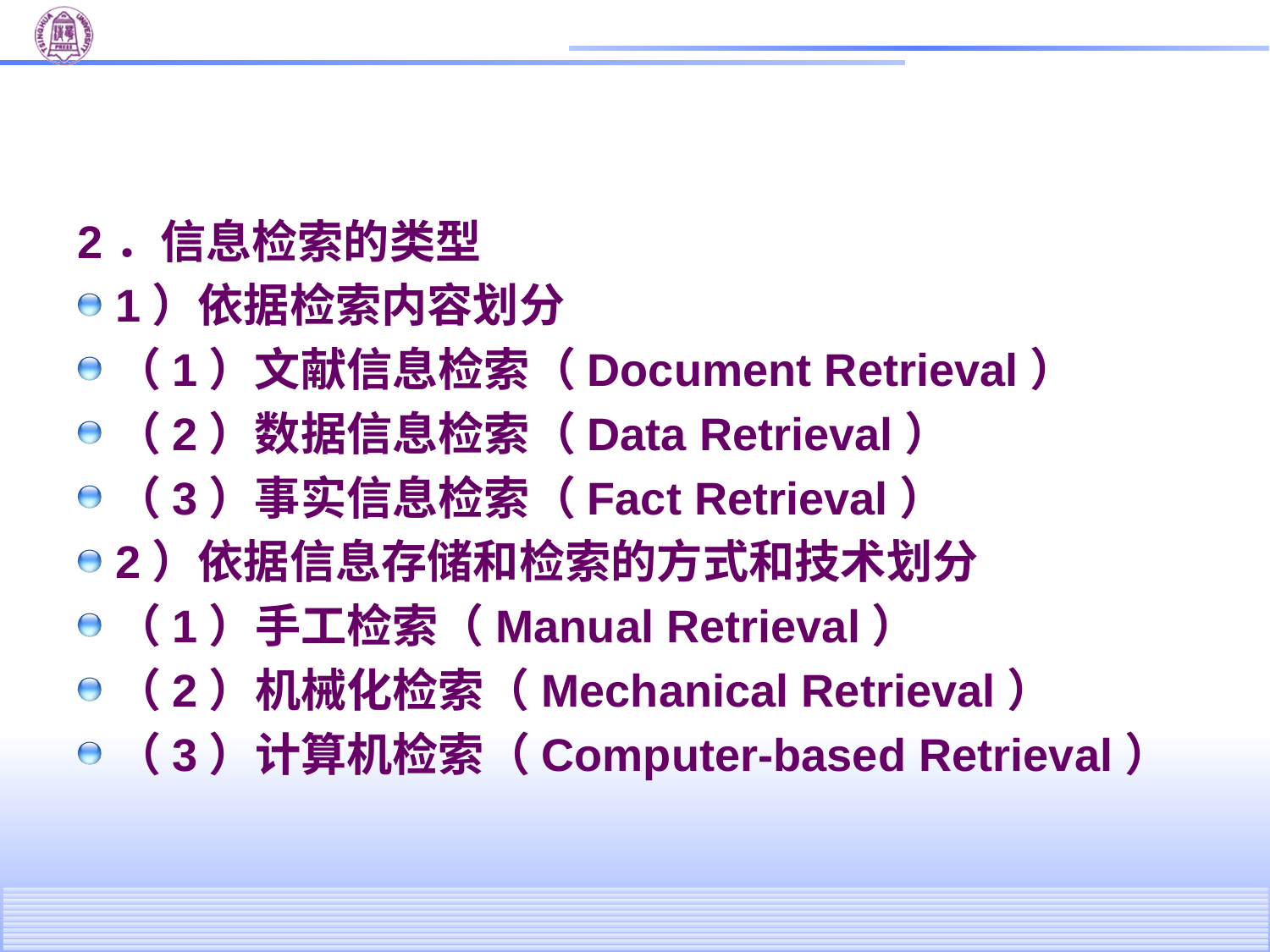

#
2．信息检索的类型
1）依据检索内容划分
（1）文献信息检索（Document Retrieval）
（2）数据信息检索（Data Retrieval）
（3）事实信息检索（Fact Retrieval）
2）依据信息存储和检索的方式和技术划分
（1）手工检索（Manual Retrieval）
（2）机械化检索（Mechanical Retrieval）
（3）计算机检索（Computer-based Retrieval）